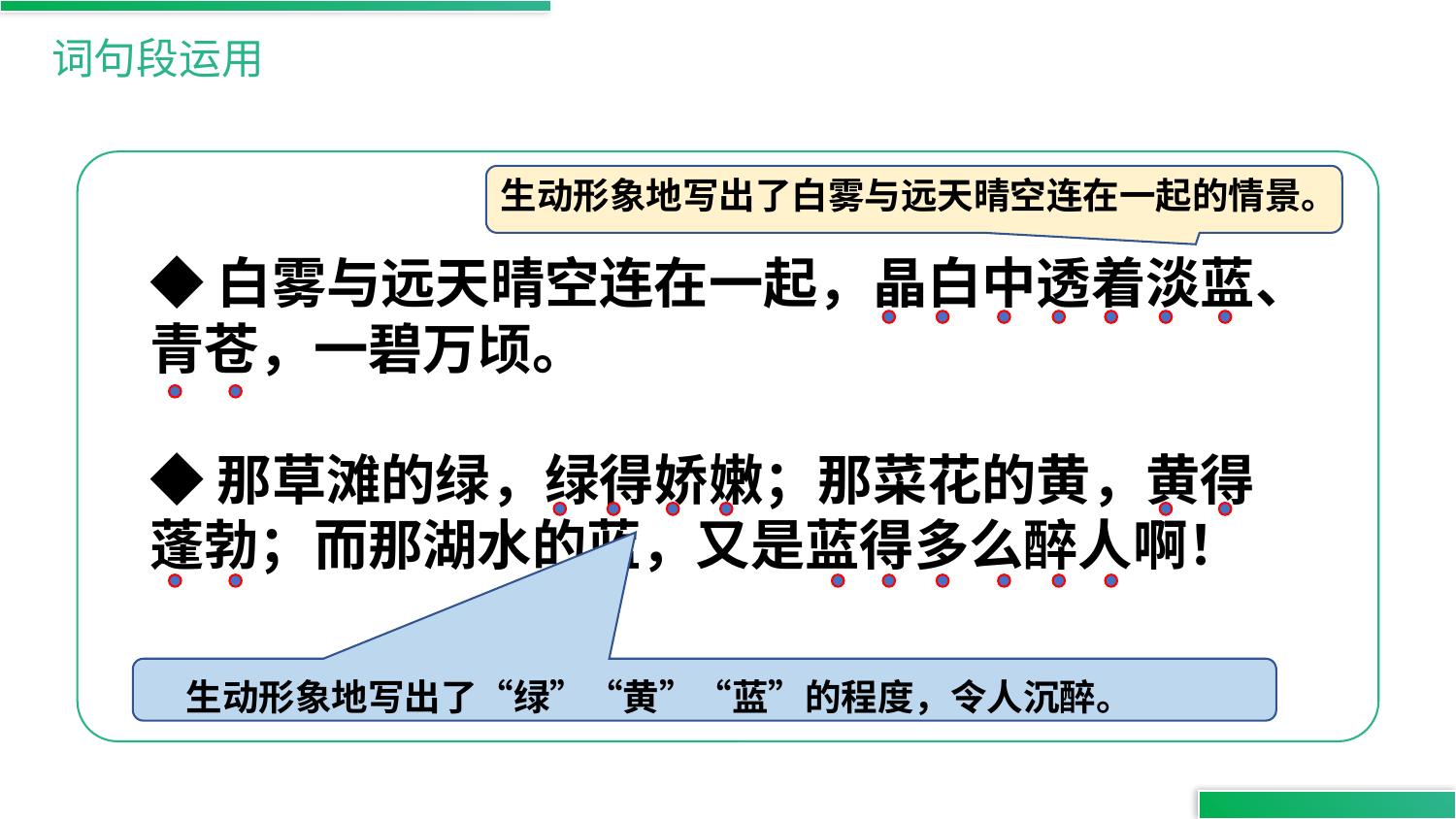

词句段运用
生动形象地写出了白雾与远天晴空连在一起的情景。

◆白雾与远天晴空连在一起，晶白中透着淡蓝、青苍，一碧万顷。

◆那草滩的绿，绿得娇嫩；那菜花的黄，黄得蓬勃；而那湖水的蓝，又是蓝得多么醉人啊！

生动形象地写出了“绿”“黄”“蓝”的程度，令人沉醉。